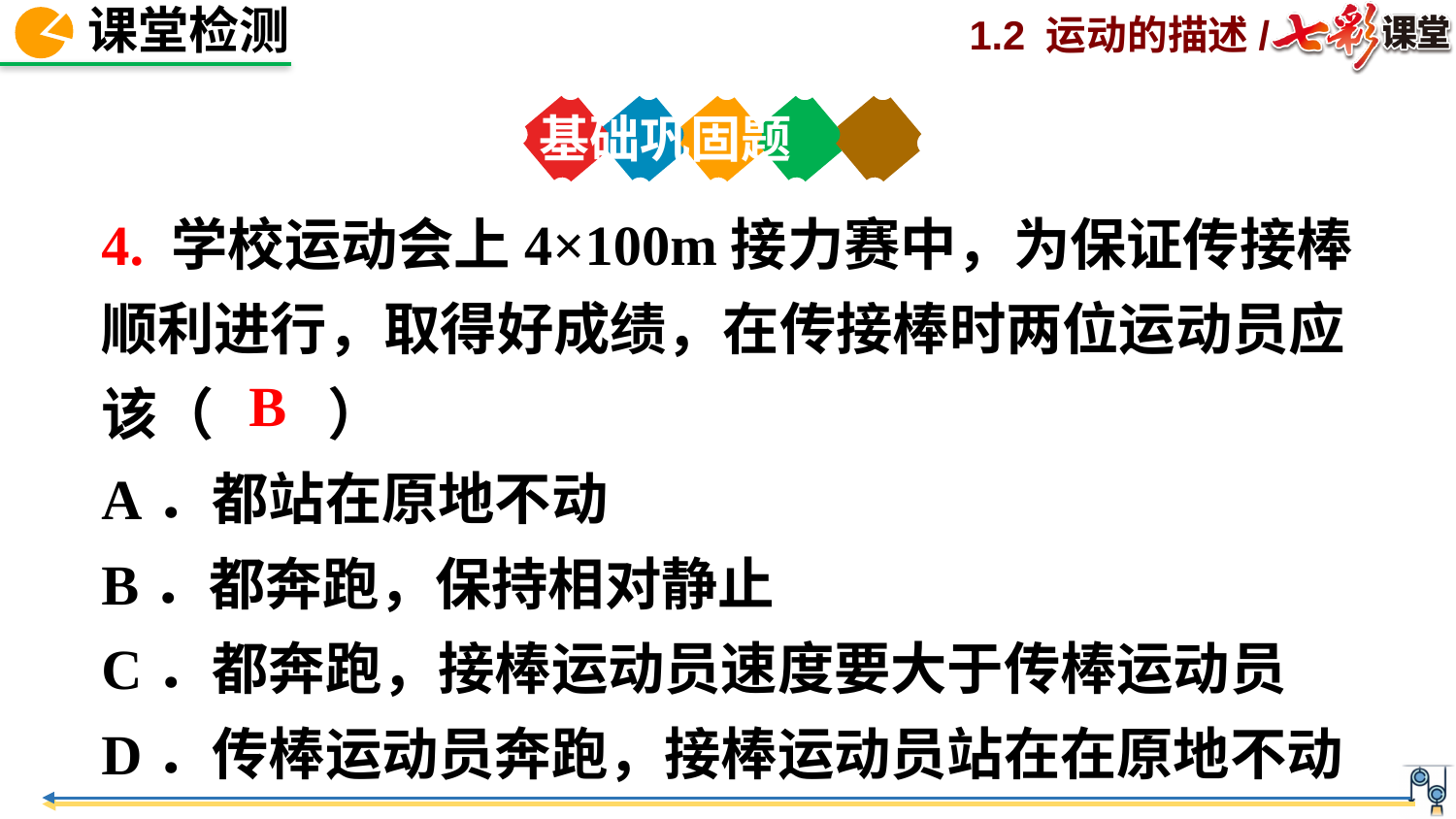

基础巩固题

4. 学校运动会上4×100m接力赛中，为保证传接棒顺利进行，取得好成绩，在传接棒时两位运动员应该（　　）
A．都站在原地不动
B．都奔跑，保持相对静止
C．都奔跑，接棒运动员速度要大于传棒运动员
D．传棒运动员奔跑，接棒运动员站在在原地不动
B